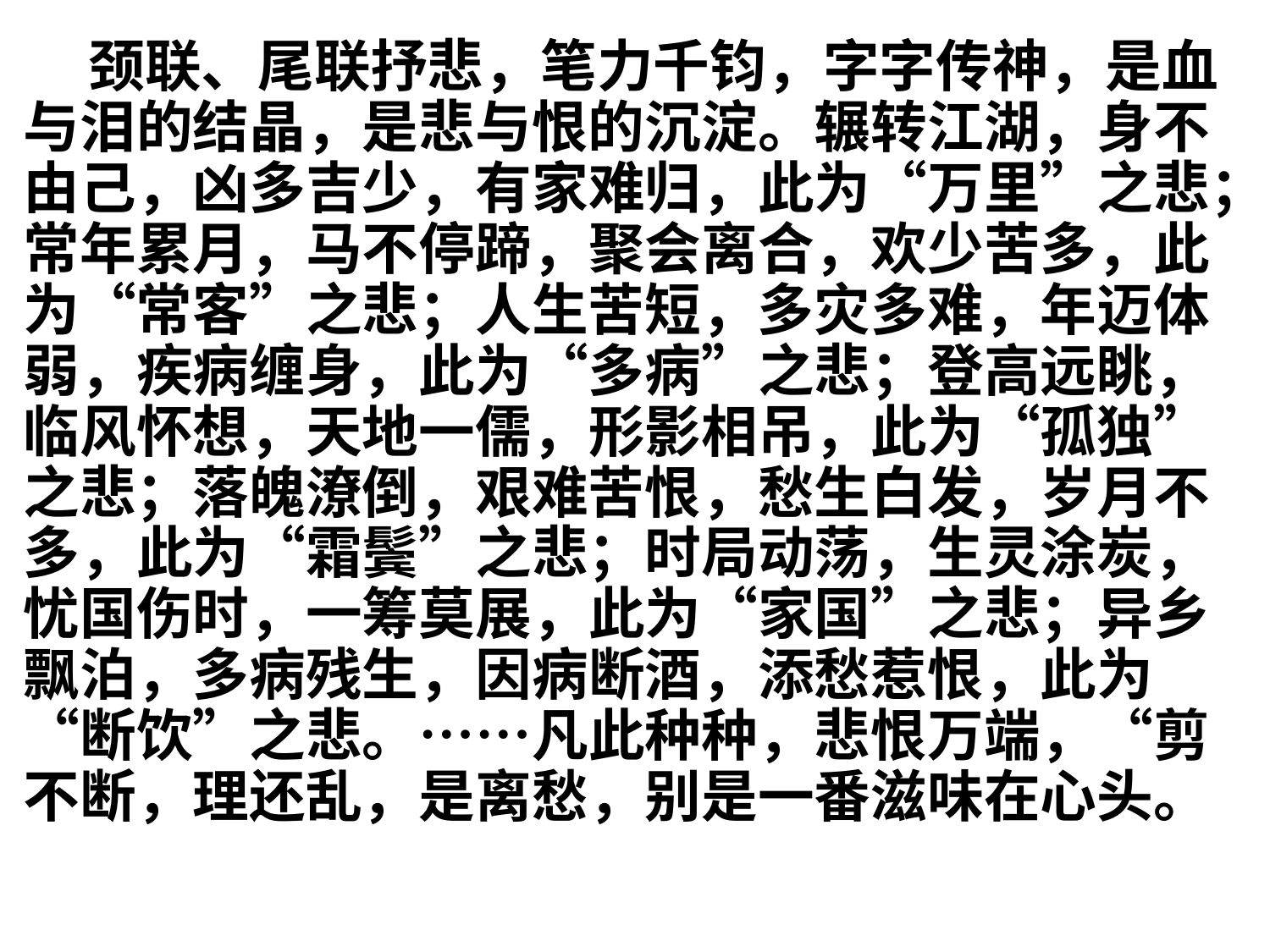

颈联、尾联抒悲，笔力千钧，字字传神，是血与泪的结晶，是悲与恨的沉淀。辗转江湖，身不由己，凶多吉少，有家难归，此为“万里”之悲；常年累月，马不停蹄，聚会离合，欢少苦多，此为“常客”之悲；人生苦短，多灾多难，年迈体弱，疾病缠身，此为“多病”之悲；登高远眺，临风怀想，天地一儒，形影相吊，此为“孤独”之悲；落魄潦倒，艰难苦恨，愁生白发，岁月不多，此为“霜鬓”之悲；时局动荡，生灵涂炭，忧国伤时，一筹莫展，此为“家国”之悲；异乡飘泊，多病残生，因病断酒，添愁惹恨，此为“断饮”之悲。……凡此种种，悲恨万端，“剪不断，理还乱，是离愁，别是一番滋味在心头。